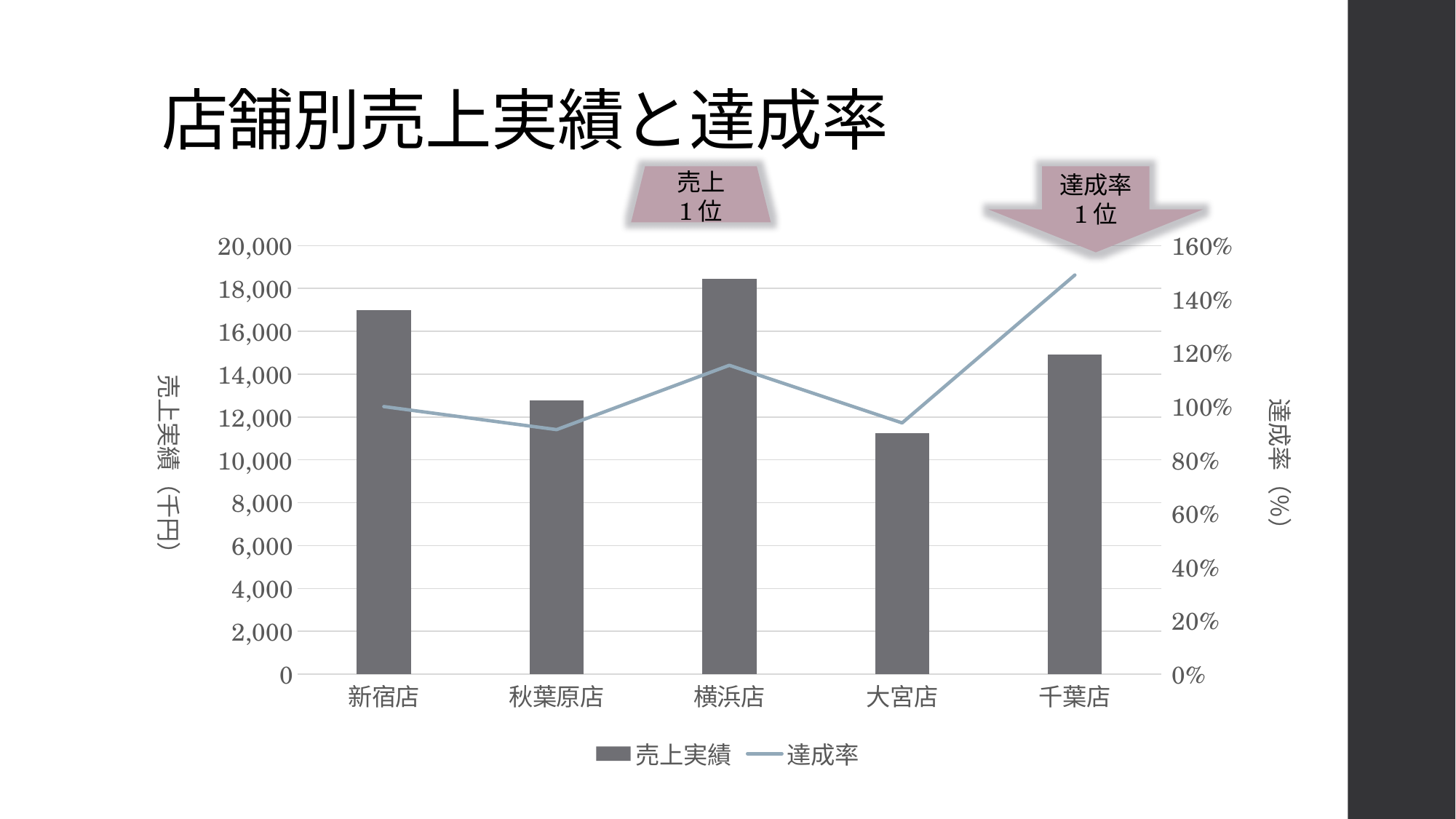

# 店舗別売上実績と達成率
売上
1位
達成率
1位

### Chart

| Category | 売上実績 | 達成率 |
|---|---|---|
| 新宿店 | 16983.0 | 0.999 |
| 秋葉原店 | 12778.0 | 0.913 |
| 横浜店 | 18455.0 | 1.153 |
| 大宮店 | 11250.0 | 0.938 |
| 千葉店 | 14900.0 | 1.49 |